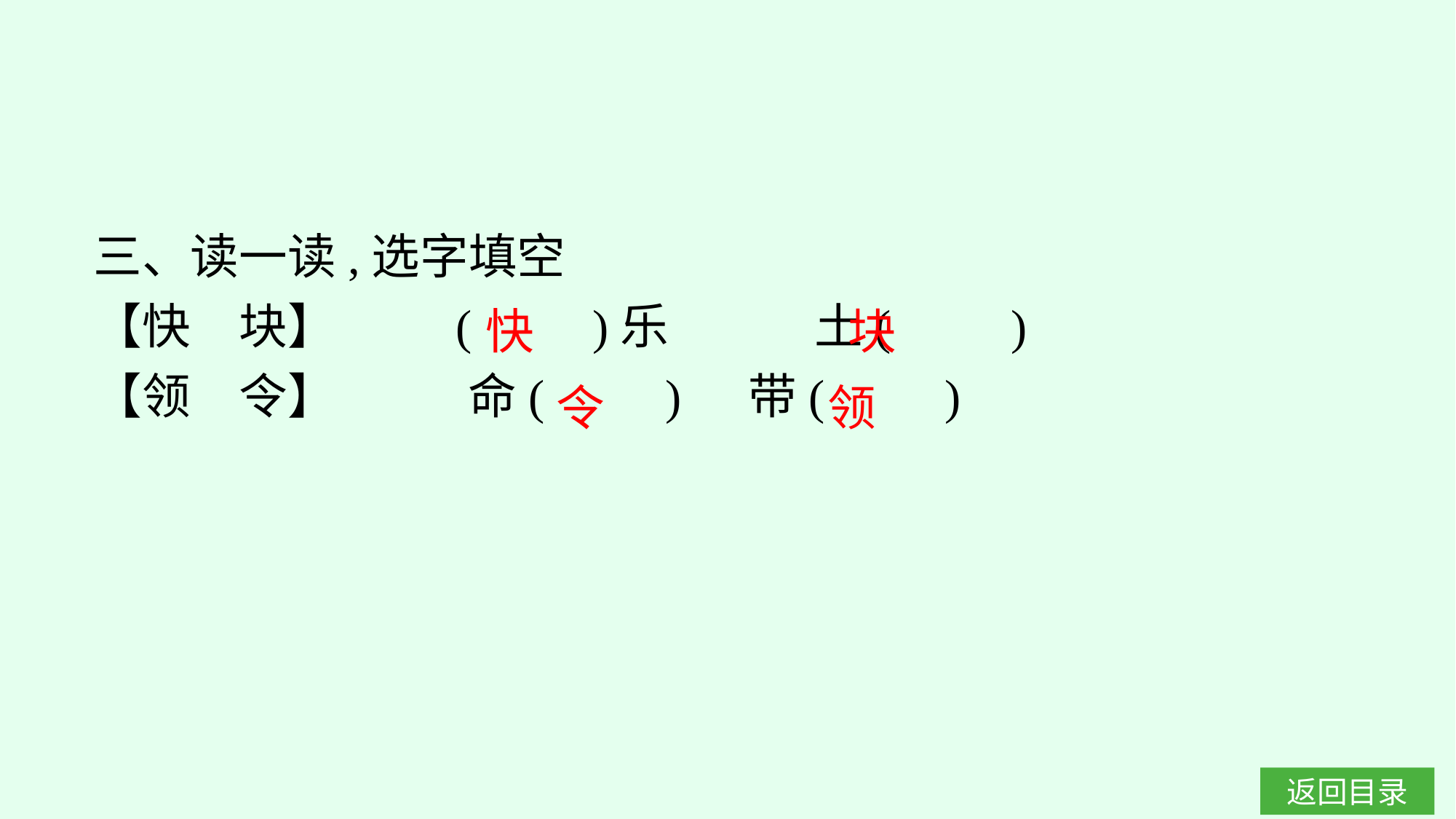

三、读一读,选字填空
【快　块】　　 (　　)乐　　　土(　　)
【领　令】 		命(　　)	带(　　)
快
块
令
领